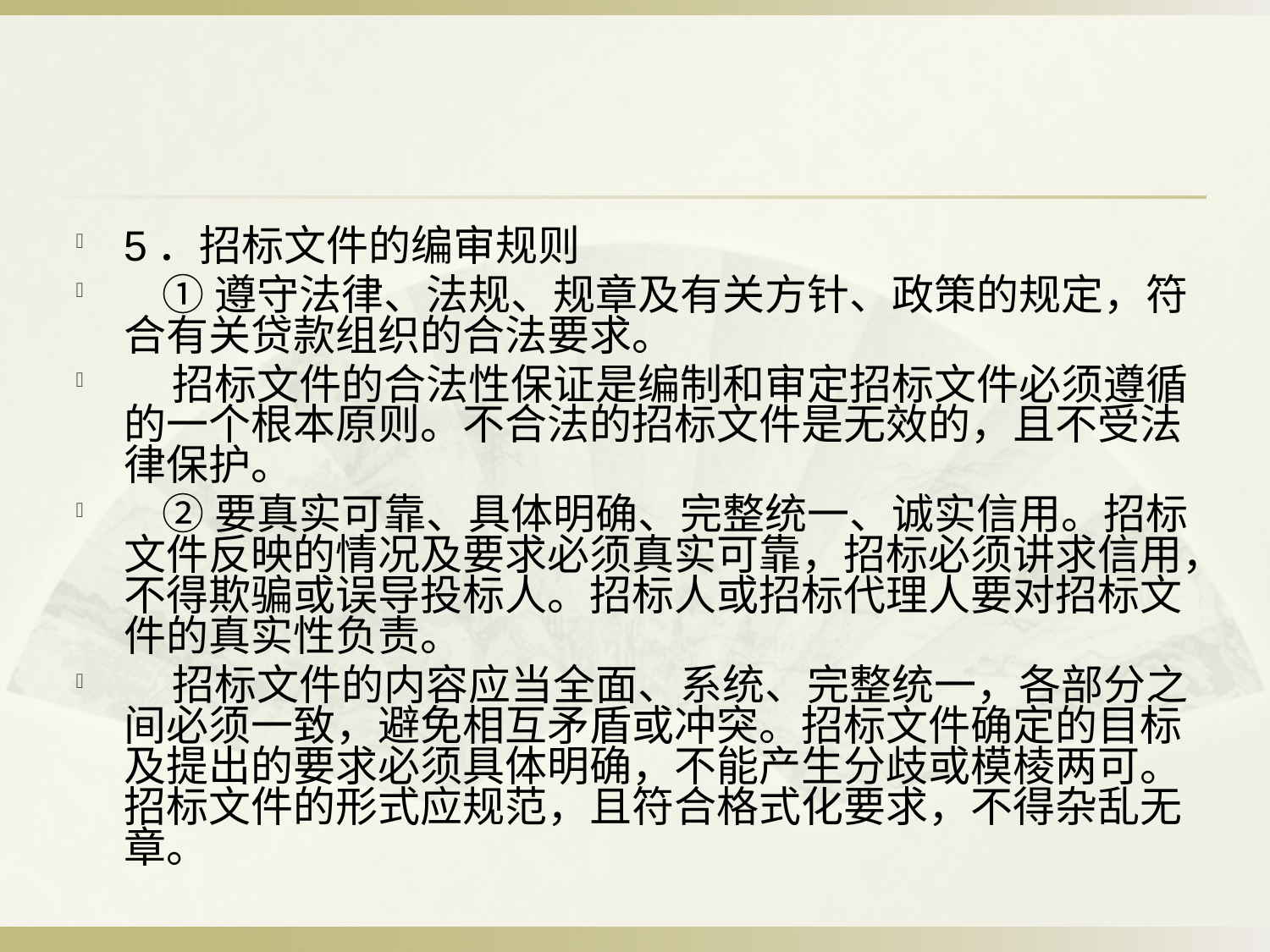

#
5．招标文件的编审规则
    ①遵守法律、法规、规章及有关方针、政策的规定，符合有关贷款组织的合法要求。
    招标文件的合法性保证是编制和审定招标文件必须遵循的一个根本原则。不合法的招标文件是无效的，且不受法律保护。
    ②要真实可靠、具体明确、完整统一、诚实信用。招标文件反映的情况及要求必须真实可靠，招标必须讲求信用，不得欺骗或误导投标人。招标人或招标代理人要对招标文件的真实性负责。
    招标文件的内容应当全面、系统、完整统一，各部分之间必须一致，避免相互矛盾或冲突。招标文件确定的目标及提出的要求必须具体明确，不能产生分歧或模棱两可。招标文件的形式应规范，且符合格式化要求，不得杂乱无章。